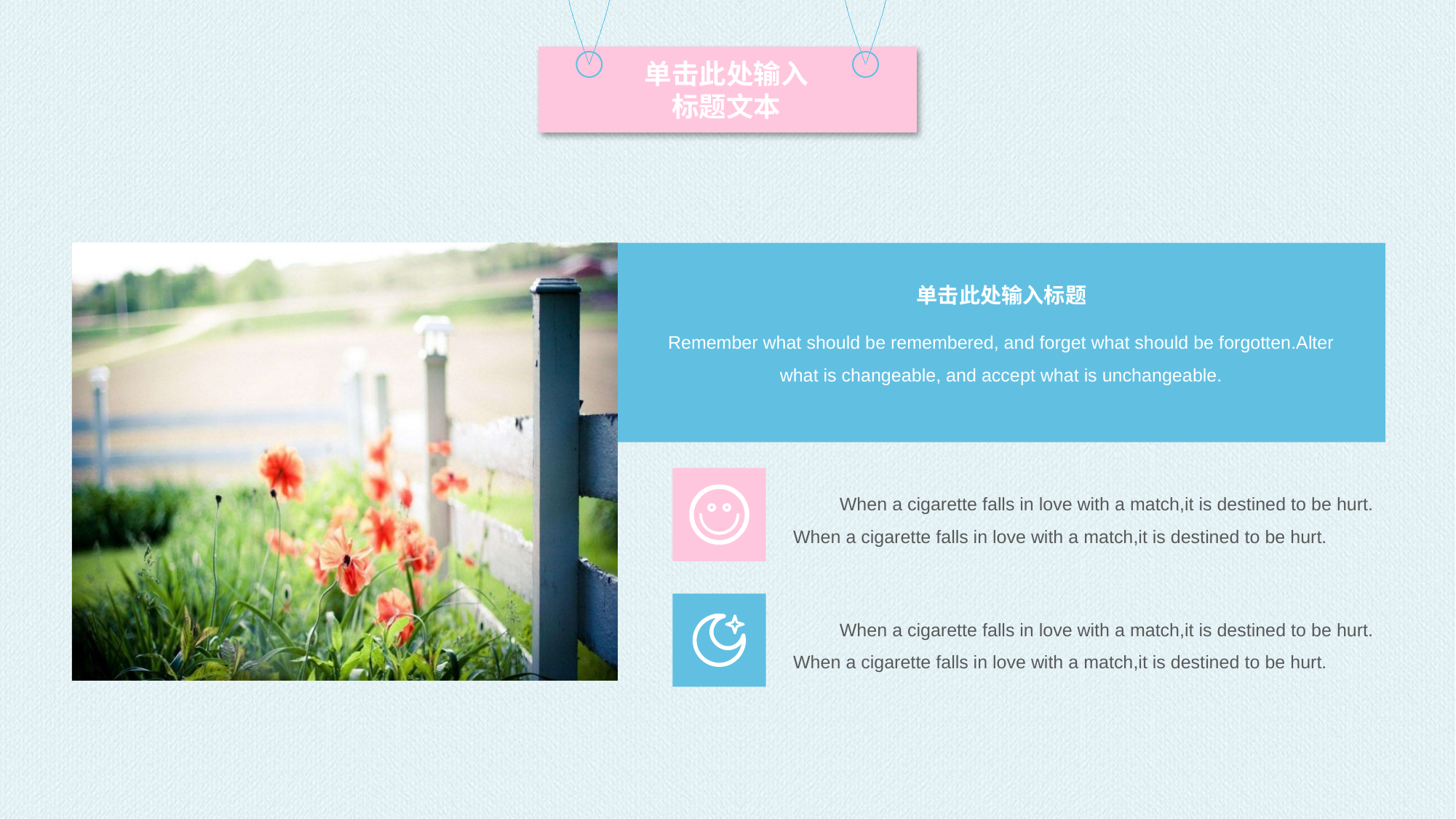

单击此处输入
标题文本

单击此处输入标题
Remember what should be remembered, and forget what should be forgotten.Alter what is changeable, and accept what is unchangeable.

When a cigarette falls in love with a match,it is destined to be hurt.
When a cigarette falls in love with a match,it is destined to be hurt.

When a cigarette falls in love with a match,it is destined to be hurt.
When a cigarette falls in love with a match,it is destined to be hurt.